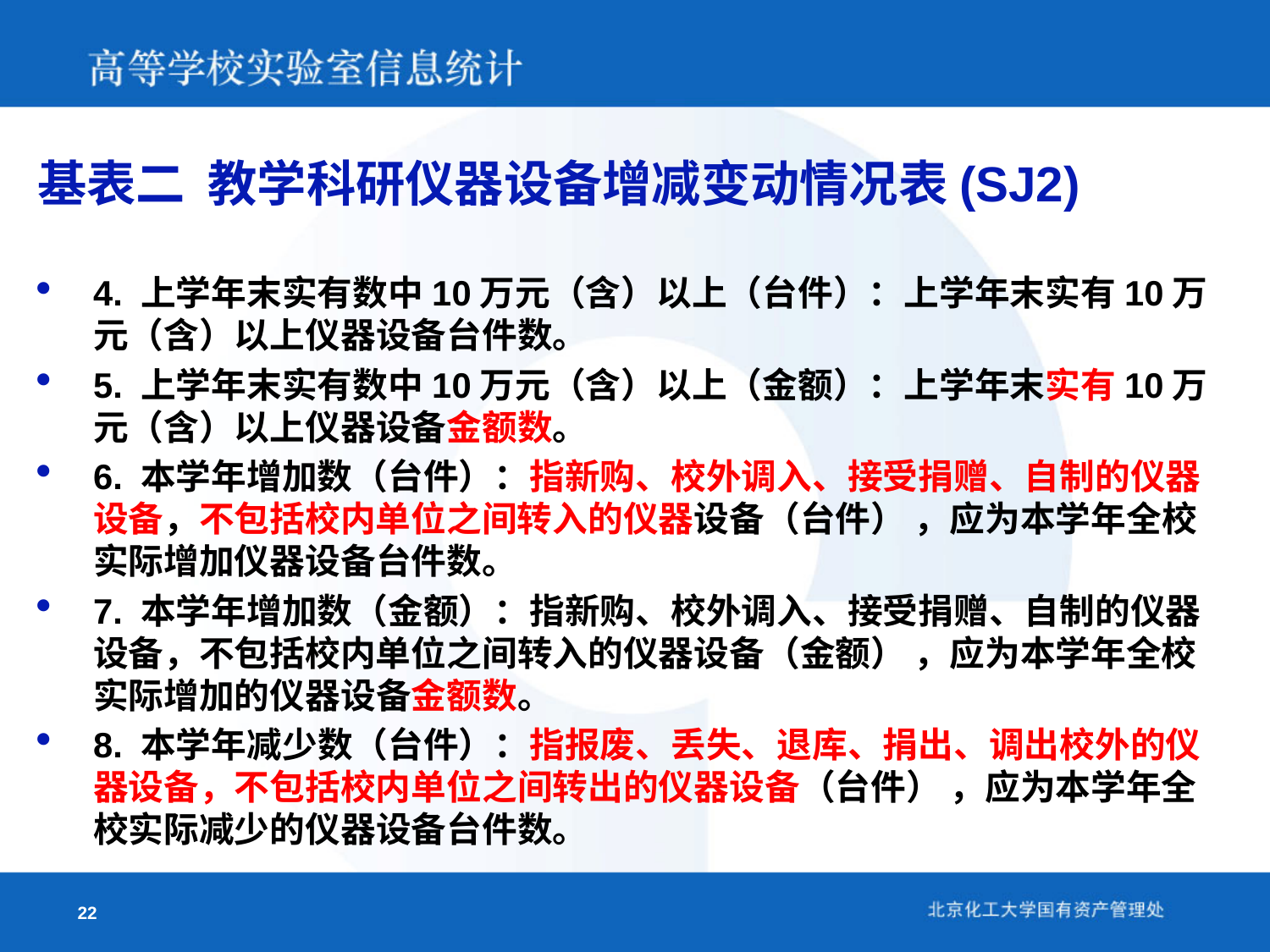

基表二  教学科研仪器设备增减变动情况表(SJ2)

4. 上学年末实有数中10万元（含）以上（台件）：上学年末实有10万元（含）以上仪器设备台件数。
5. 上学年末实有数中10万元（含）以上（金额）：上学年末实有10万元（含）以上仪器设备金额数。
6. 本学年增加数（台件）：指新购、校外调入、接受捐赠、自制的仪器设备，不包括校内单位之间转入的仪器设备（台件） ，应为本学年全校实际增加仪器设备台件数。
7. 本学年增加数（金额）：指新购、校外调入、接受捐赠、自制的仪器设备，不包括校内单位之间转入的仪器设备（金额） ，应为本学年全校实际增加的仪器设备金额数。
8. 本学年减少数（台件）：指报废、丢失、退库、捐出、调出校外的仪器设备，不包括校内单位之间转出的仪器设备（台件） ，应为本学年全校实际减少的仪器设备台件数。